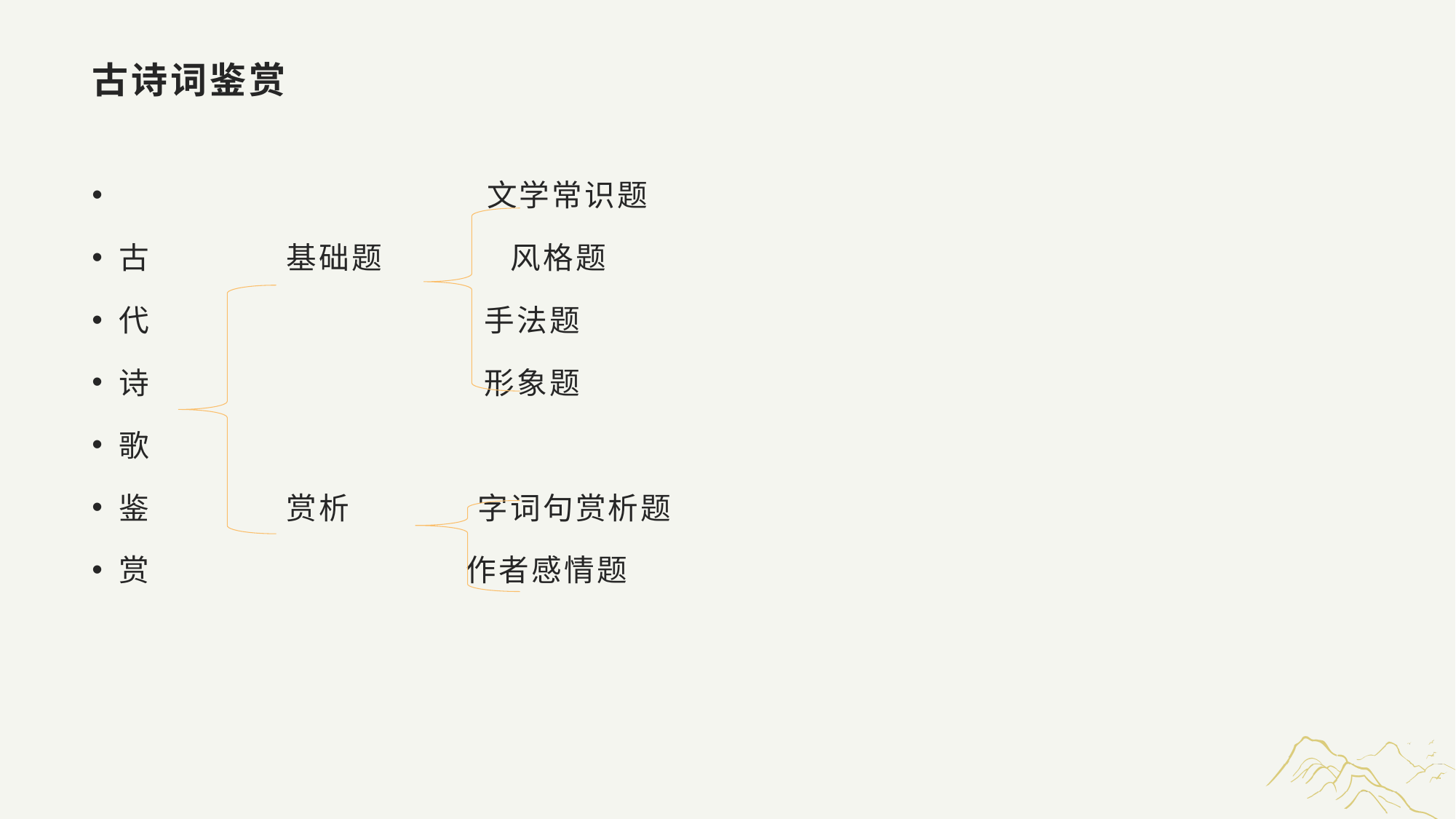

# 古诗词鉴赏

                                        文学常识题
古               基础题              风格题
代                                     手法题
诗                                     形象题
歌
鉴               赏析              字词句赏析题
赏                                   作者感情题